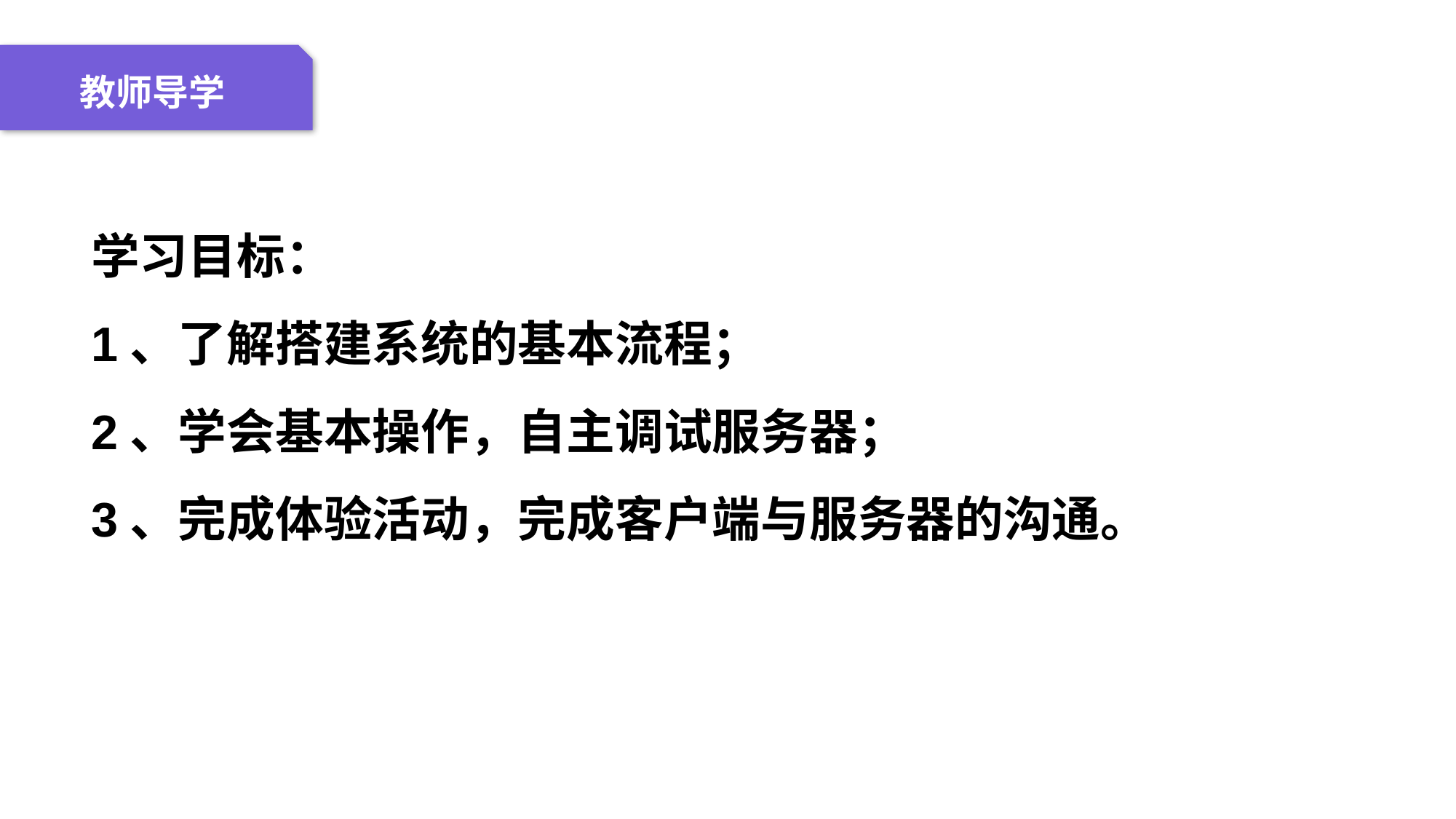

04 名词解释
01 准备过程
02 整体结构
03 重点说明
教师导学
学习目标：
1、了解搭建系统的基本流程；
2、学会基本操作，自主调试服务器；
3、完成体验活动，完成客户端与服务器的沟通。